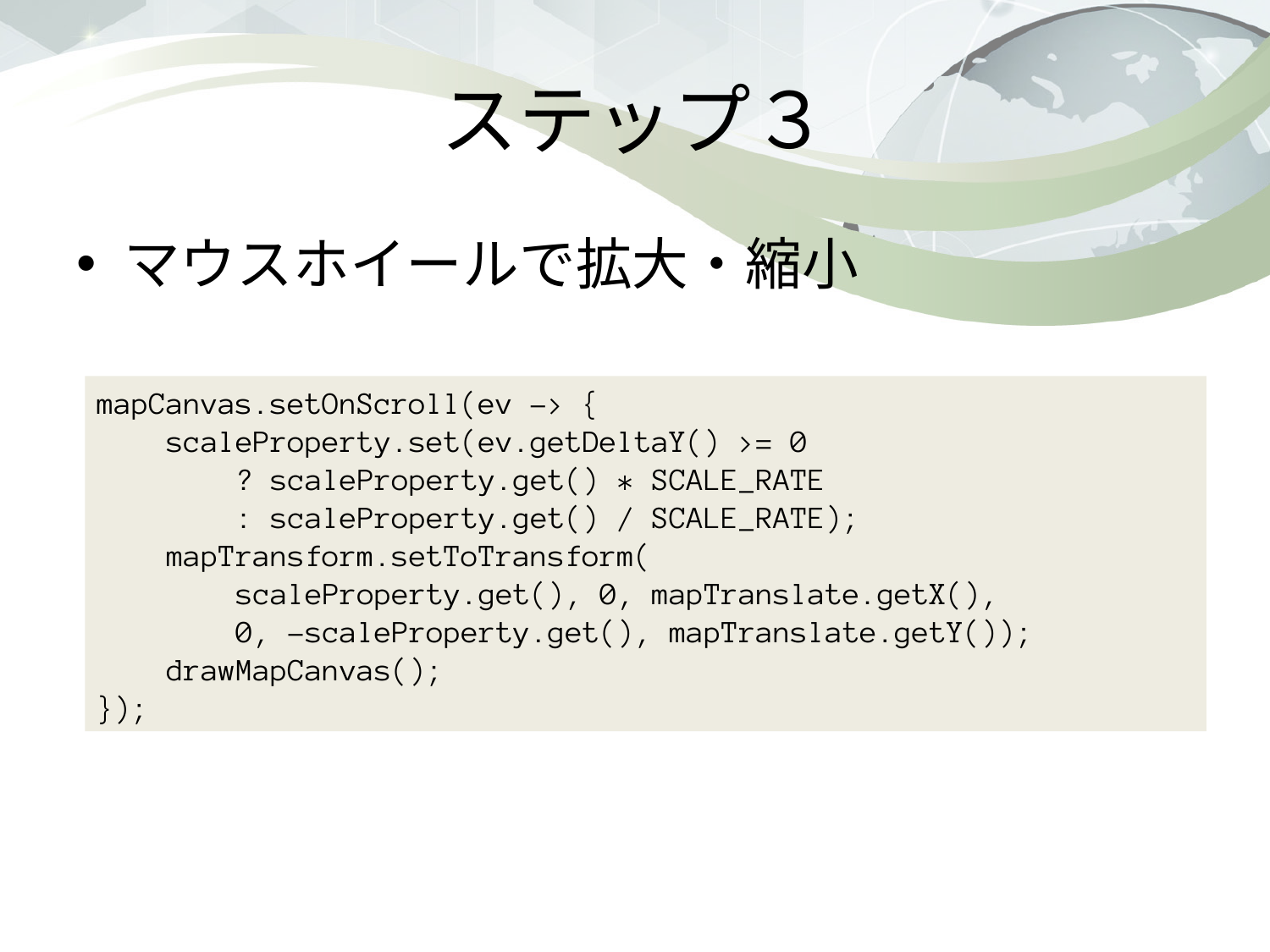

# ステップ３
マウスホイールで拡大・縮小
mapCanvas.setOnScroll(ev -> {
    scaleProperty.set(ev.getDeltaY() >= 0
        ? scaleProperty.get() * SCALE_RATE
        : scaleProperty.get() / SCALE_RATE);
    mapTransform.setToTransform(
        scaleProperty.get(), 0, mapTranslate.getX(),
        0, -scaleProperty.get(), mapTranslate.getY());
    drawMapCanvas();
});